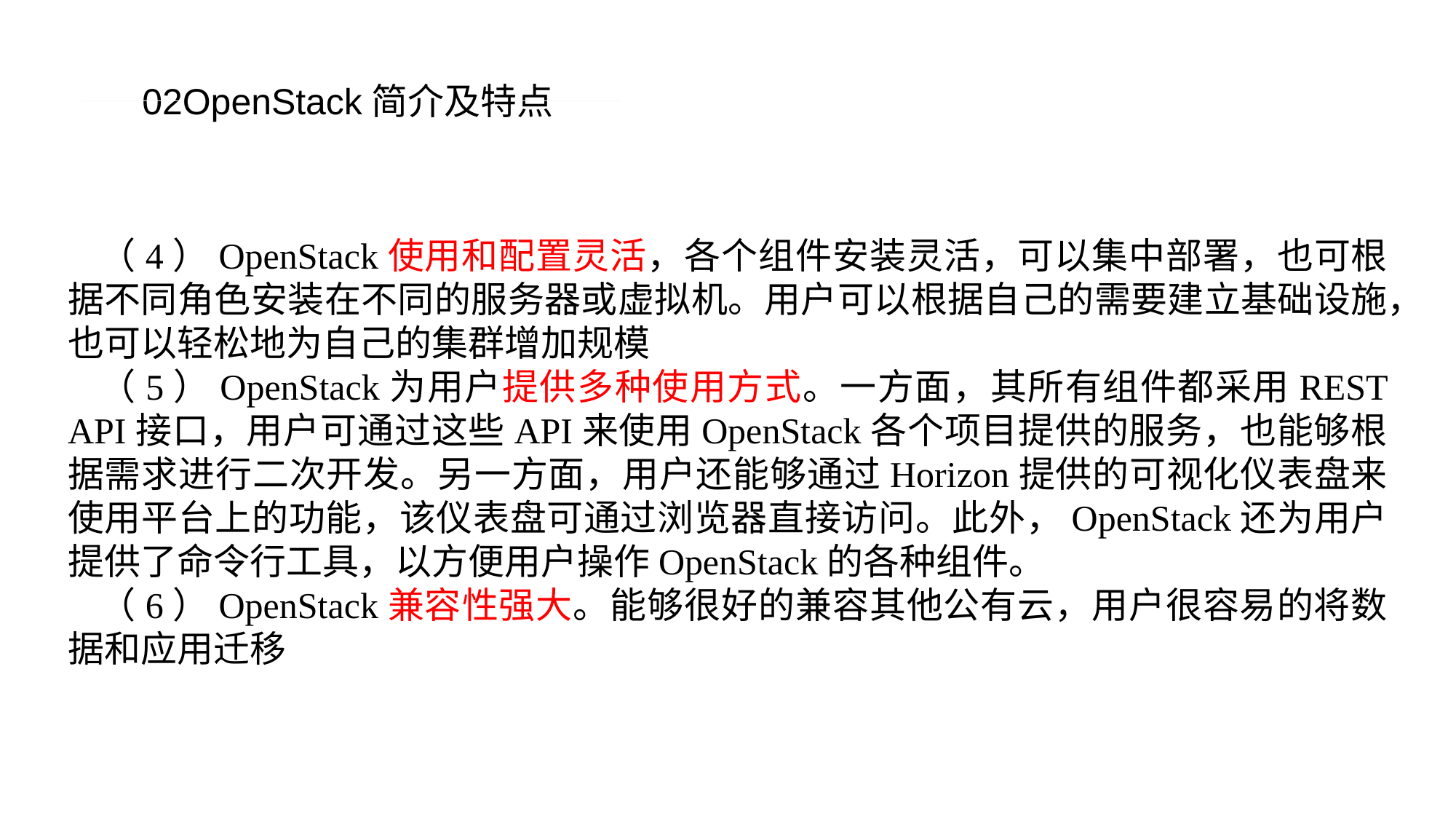

02OpenStack简介及特点
（4）OpenStack使用和配置灵活，各个组件安装灵活，可以集中部署，也可根据不同角色安装在不同的服务器或虚拟机。用户可以根据自己的需要建立基础设施，也可以轻松地为自己的集群增加规模
（5）OpenStack为用户提供多种使用方式。一方面，其所有组件都采用REST API接口，用户可通过这些API来使用OpenStack各个项目提供的服务，也能够根据需求进行二次开发。另一方面，用户还能够通过Horizon提供的可视化仪表盘来使用平台上的功能，该仪表盘可通过浏览器直接访问。此外，OpenStack还为用户提供了命令行工具，以方便用户操作OpenStack的各种组件。
（6）OpenStack兼容性强大。能够很好的兼容其他公有云，用户很容易的将数据和应用迁移
PPT模板 http://www.1ppt.com/moban/